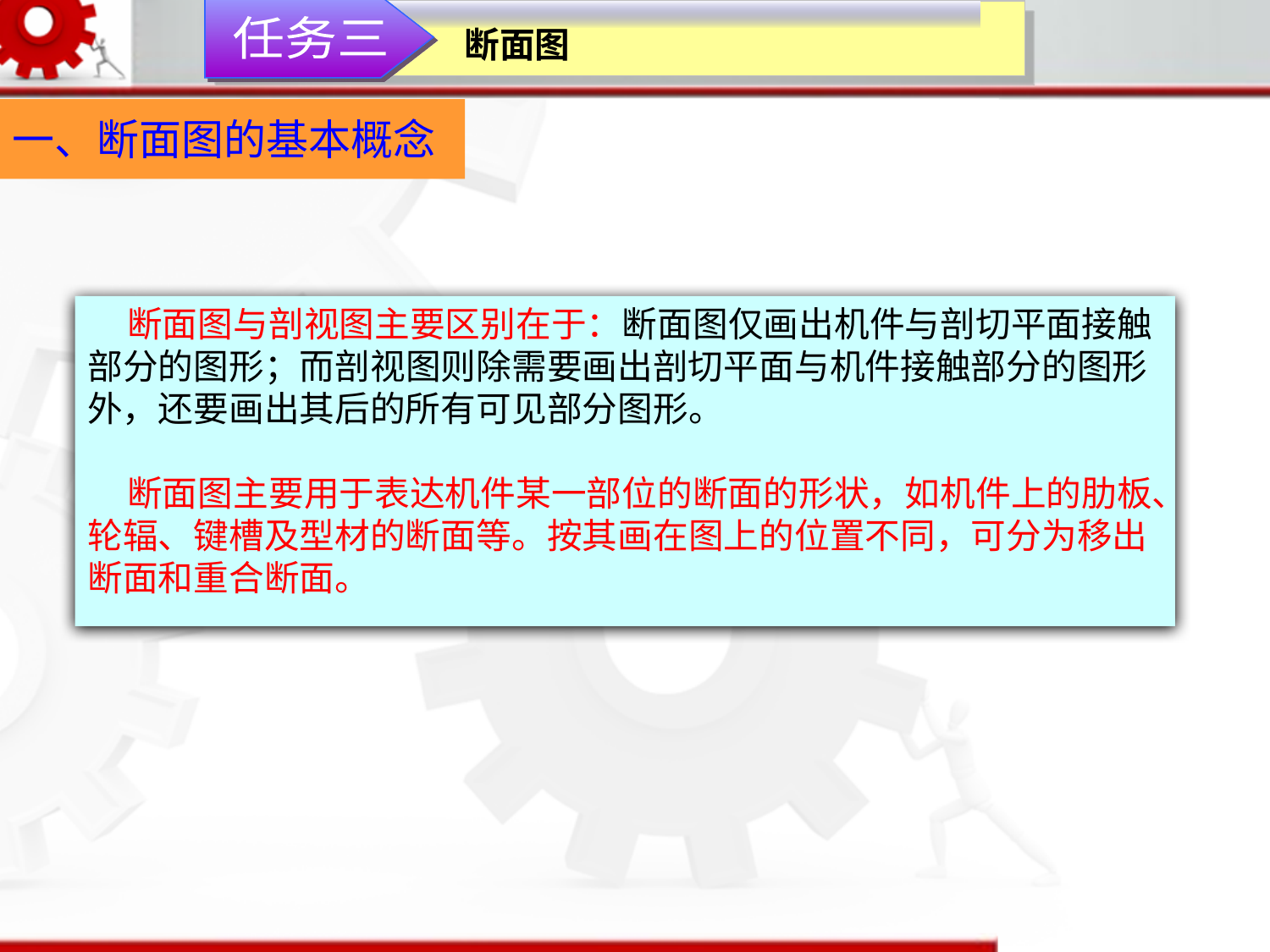

任务三
断面图
一、断面图的基本概念
    断面图与剖视图主要区别在于：断面图仅画出机件与剖切平面接触部分的图形；而剖视图则除需要画出剖切平面与机件接触部分的图形外，还要画出其后的所有可见部分图形。

    断面图主要用于表达机件某一部位的断面的形状，如机件上的肋板、轮辐、键槽及型材的断面等。按其画在图上的位置不同，可分为移出断面和重合断面。